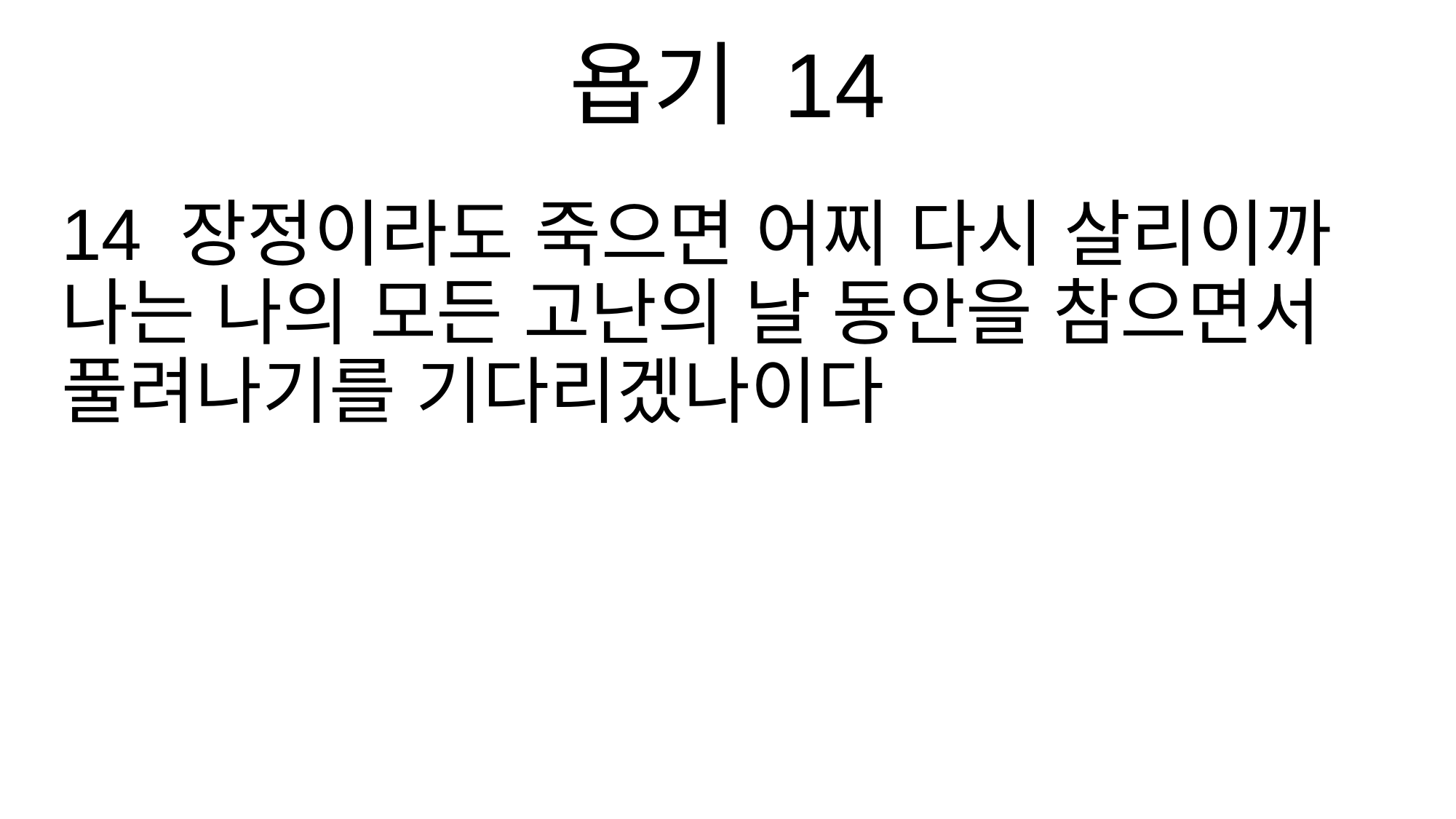

욥기 14
14 장정이라도 죽으면 어찌 다시 살리이까 나는 나의 모든 고난의 날 동안을 참으면서 풀려나기를 기다리겠나이다